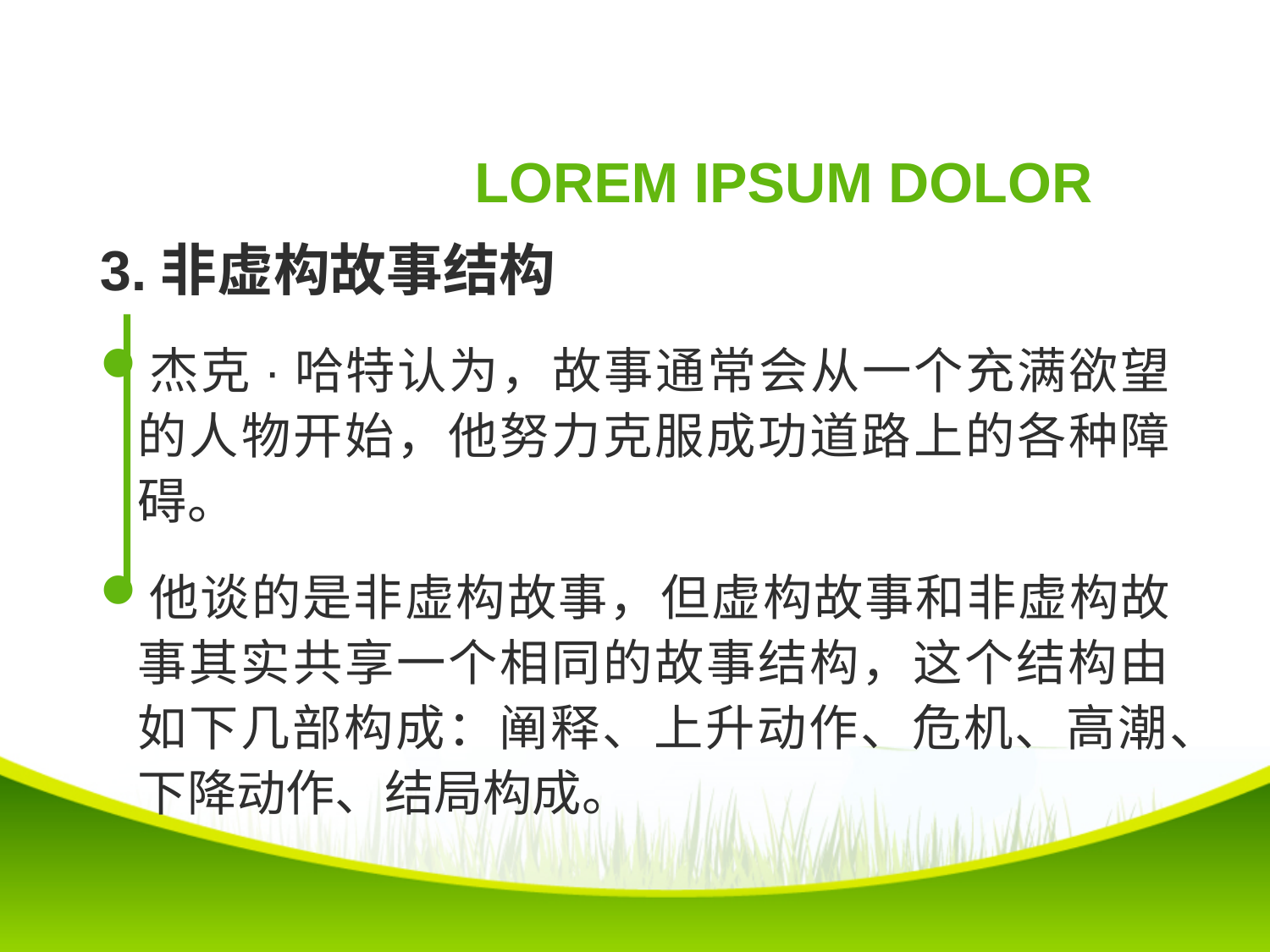

LOREM IPSUM DOLOR
3.非虚构故事结构
杰克·哈特认为，故事通常会从一个充满欲望的人物开始，他努力克服成功道路上的各种障碍。
他谈的是非虚构故事，但虚构故事和非虚构故事其实共享一个相同的故事结构，这个结构由如下几部构成：阐释、上升动作、危机、高潮、下降动作、结局构成。